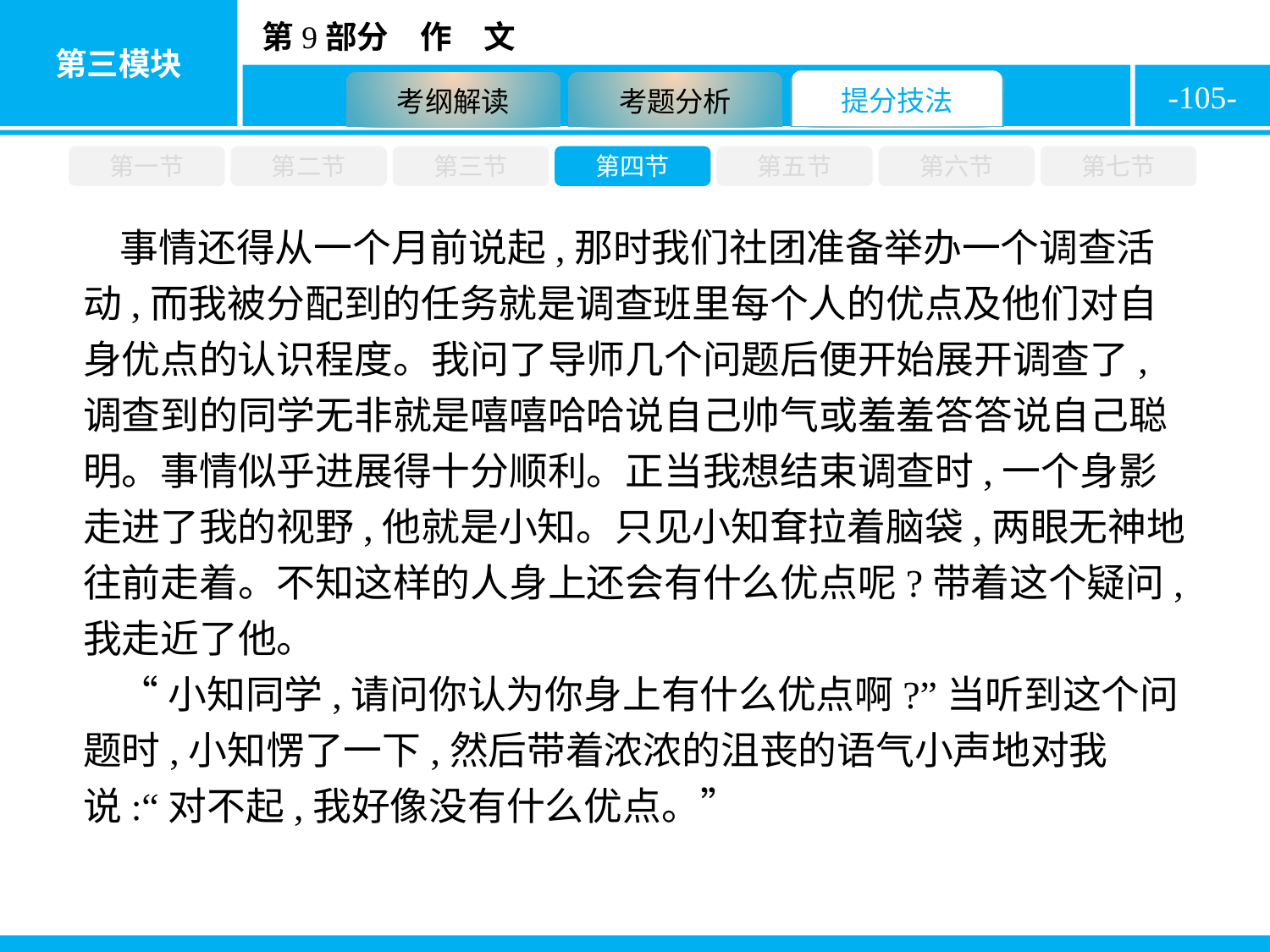

-105-
第一节
第二节
第三节
第四节
第五节
第六节
第七节
事情还得从一个月前说起,那时我们社团准备举办一个调查活动,而我被分配到的任务就是调查班里每个人的优点及他们对自身优点的认识程度。我问了导师几个问题后便开始展开调查了,调查到的同学无非就是嘻嘻哈哈说自己帅气或羞羞答答说自己聪明。事情似乎进展得十分顺利。正当我想结束调查时,一个身影走进了我的视野,他就是小知。只见小知耷拉着脑袋,两眼无神地往前走着。不知这样的人身上还会有什么优点呢?带着这个疑问,我走近了他。
“小知同学,请问你认为你身上有什么优点啊?”当听到这个问题时,小知愣了一下,然后带着浓浓的沮丧的语气小声地对我说:“对不起,我好像没有什么优点。”